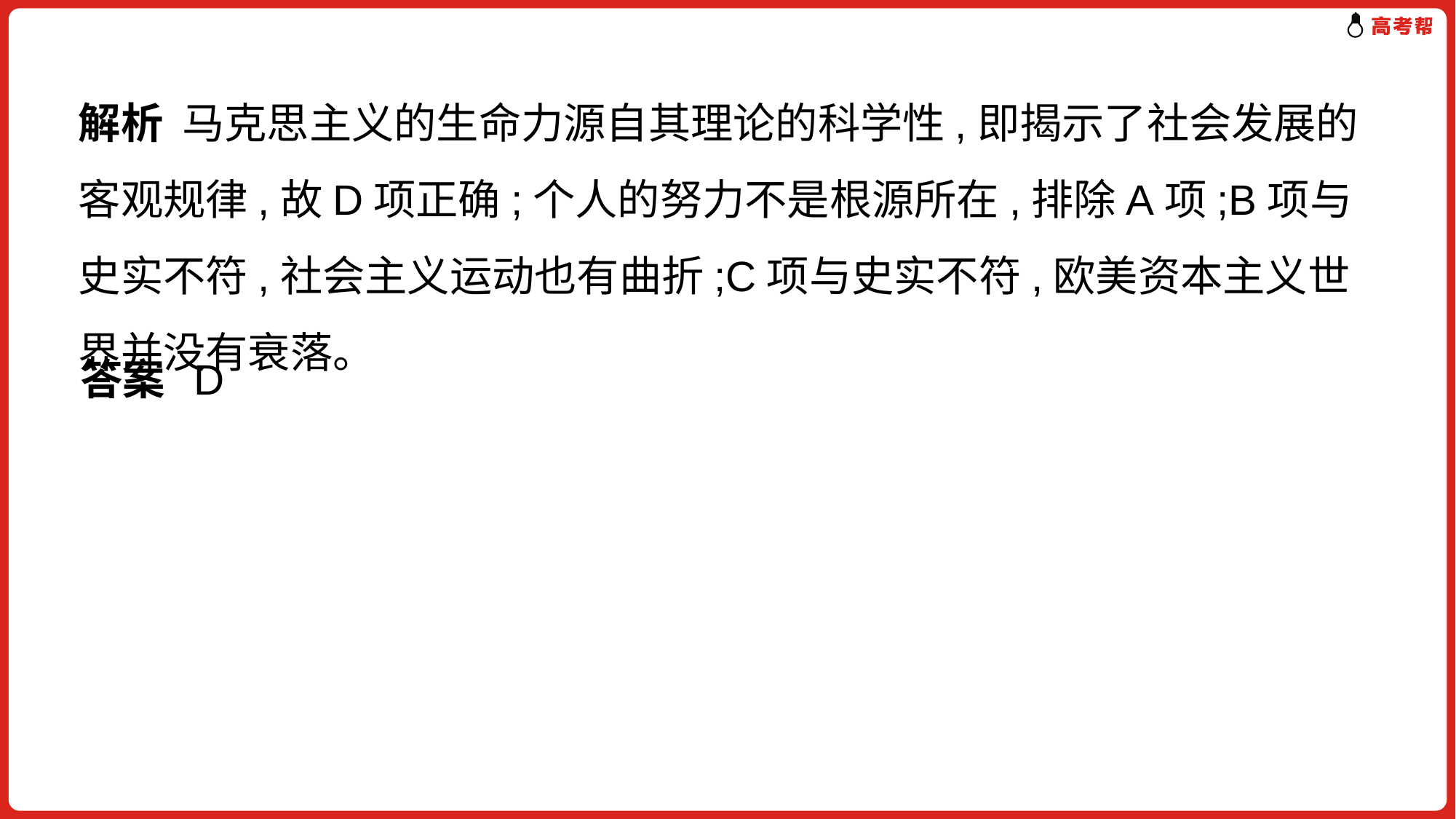

解析  马克思主义的生命力源自其理论的科学性,即揭示了社会发展的客观规律,故D项正确;个人的努力不是根源所在,排除A项;B项与史实不符,社会主义运动也有曲折;C项与史实不符,欧美资本主义世界并没有衰落。
答案  D